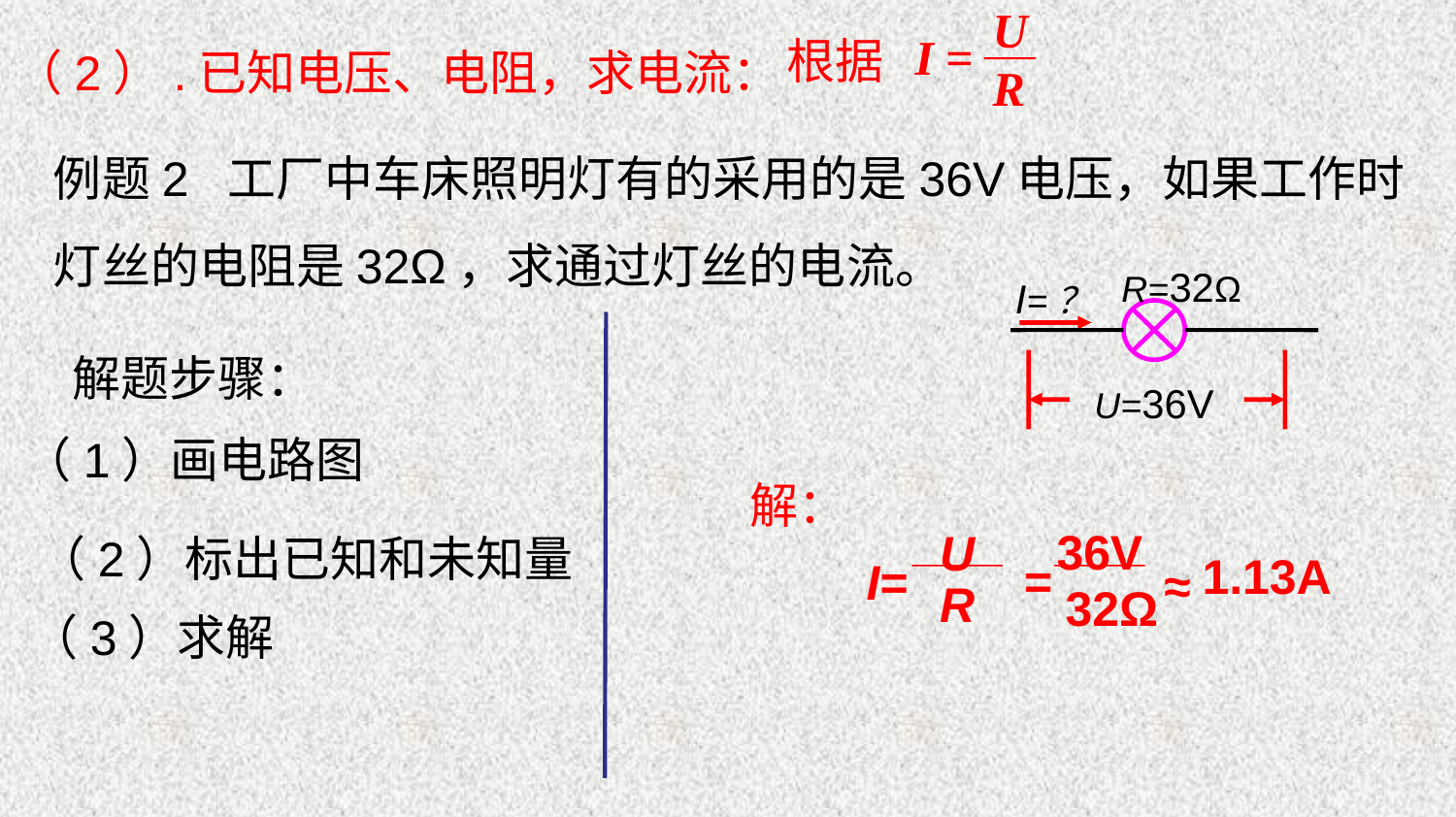

U
R
I =
根据

（2）.已知电压、电阻，求电流：
例题2  工厂中车床照明灯有的采用的是36V电压，如果工作时灯丝的电阻是32Ω，求通过灯丝的电流。
R=32Ω
 I=？

U=36V

解题步骤：
（1）画电路图
解：
36V
U
1.13A
 =
I=
R
32Ω

≈
（2）标出已知和未知量
（3）求解